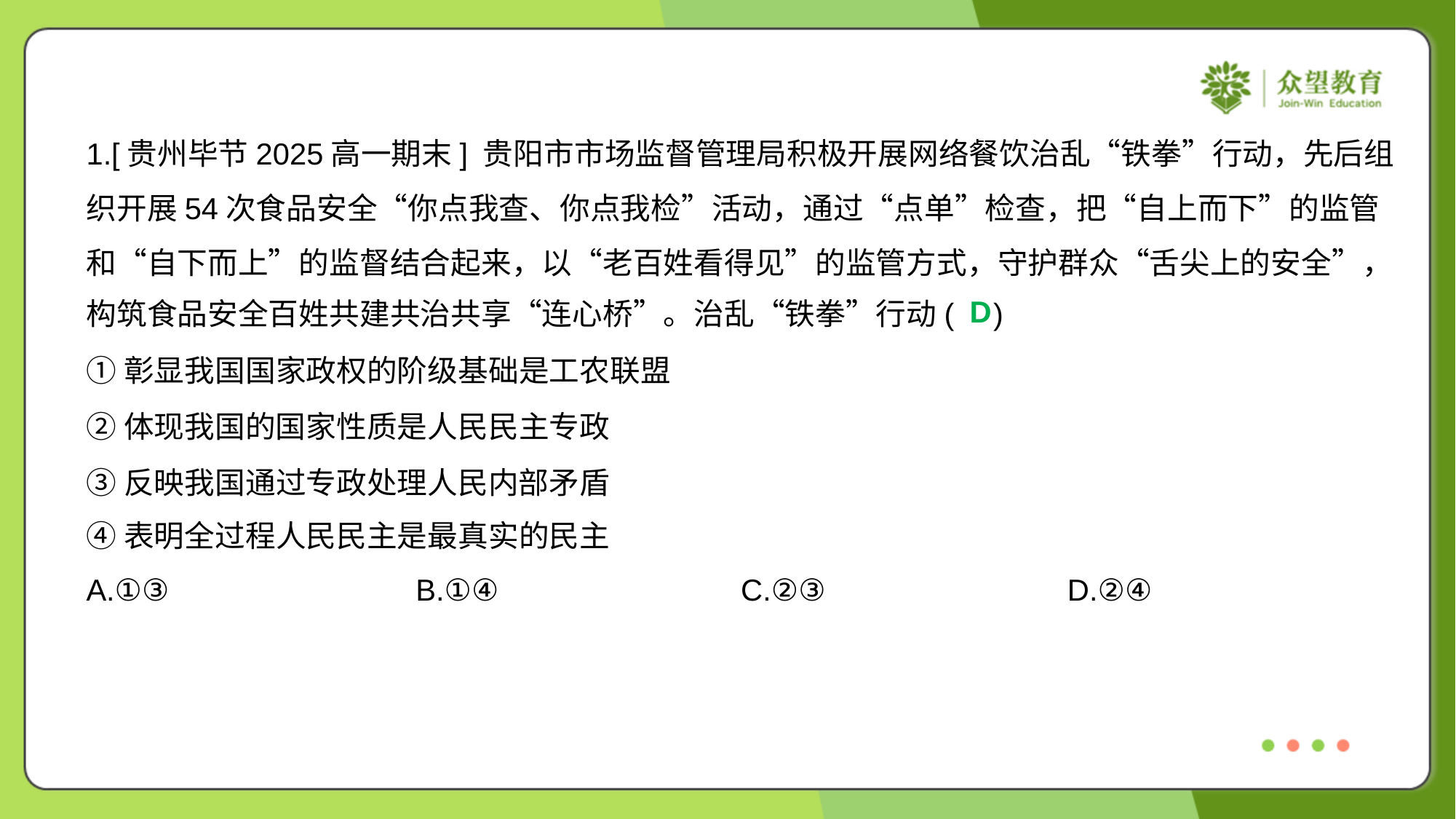

1.[贵州毕节2025高一期末] 贵阳市市场监督管理局积极开展网络餐饮治乱“铁拳”行动，先后组
织开展54次食品安全“你点我查、你点我检”活动，通过“点单”检查，把“自上而下”的监管
和“自下而上”的监督结合起来，以“老百姓看得见”的监管方式，守护群众“舌尖上的安全”，
构筑食品安全百姓共建共治共享“连心桥”。治乱“铁拳”行动(     )
D
①彰显我国国家政权的阶级基础是工农联盟
②体现我国的国家性质是人民民主专政
③反映我国通过专政处理人民内部矛盾
④表明全过程人民民主是最真实的民主
A.①③	B.①④	C.②③	D.②④